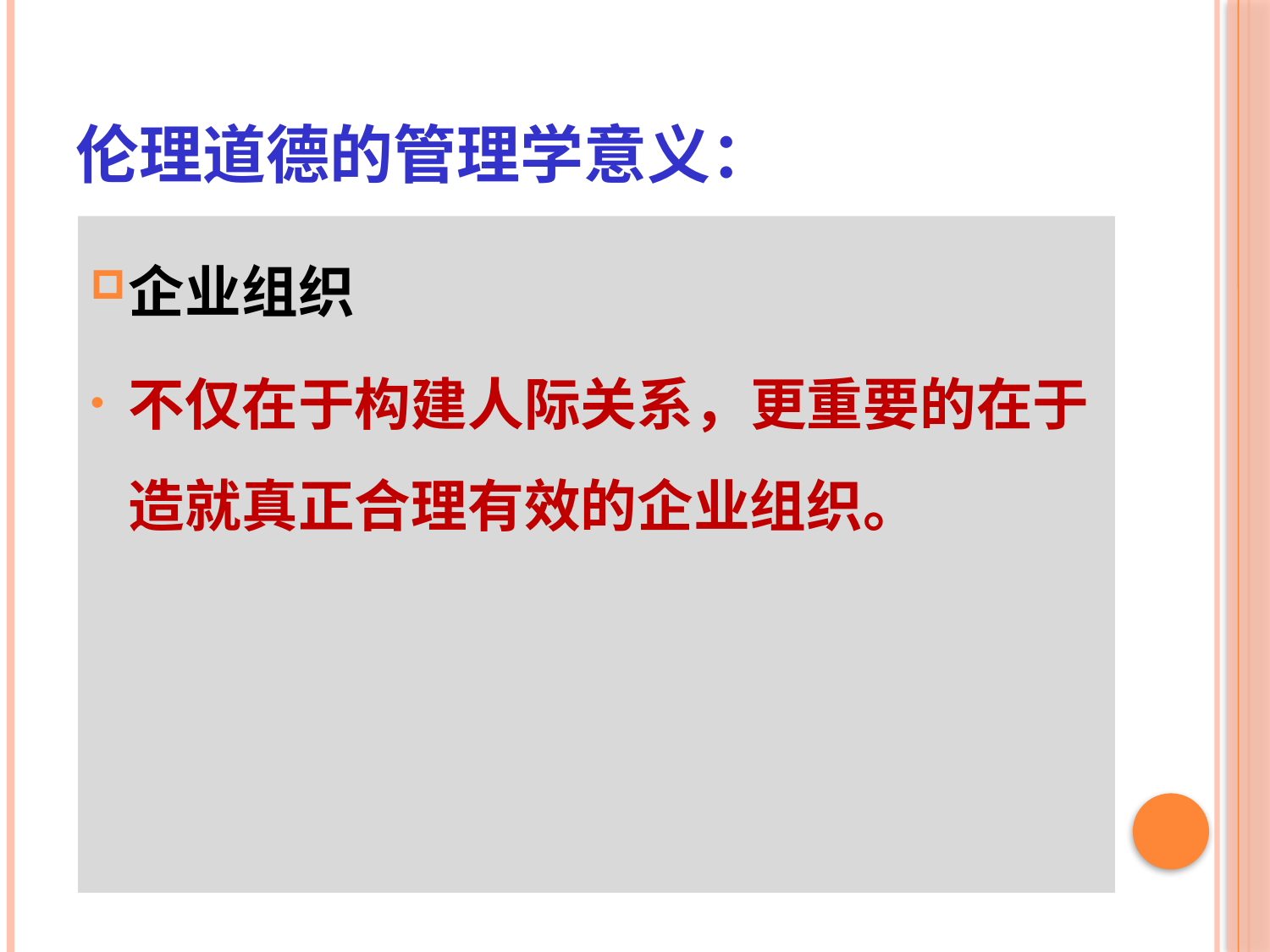

# 伦理道德的管理学意义：
企业组织
不仅在于构建人际关系，更重要的在于造就真正合理有效的企业组织。